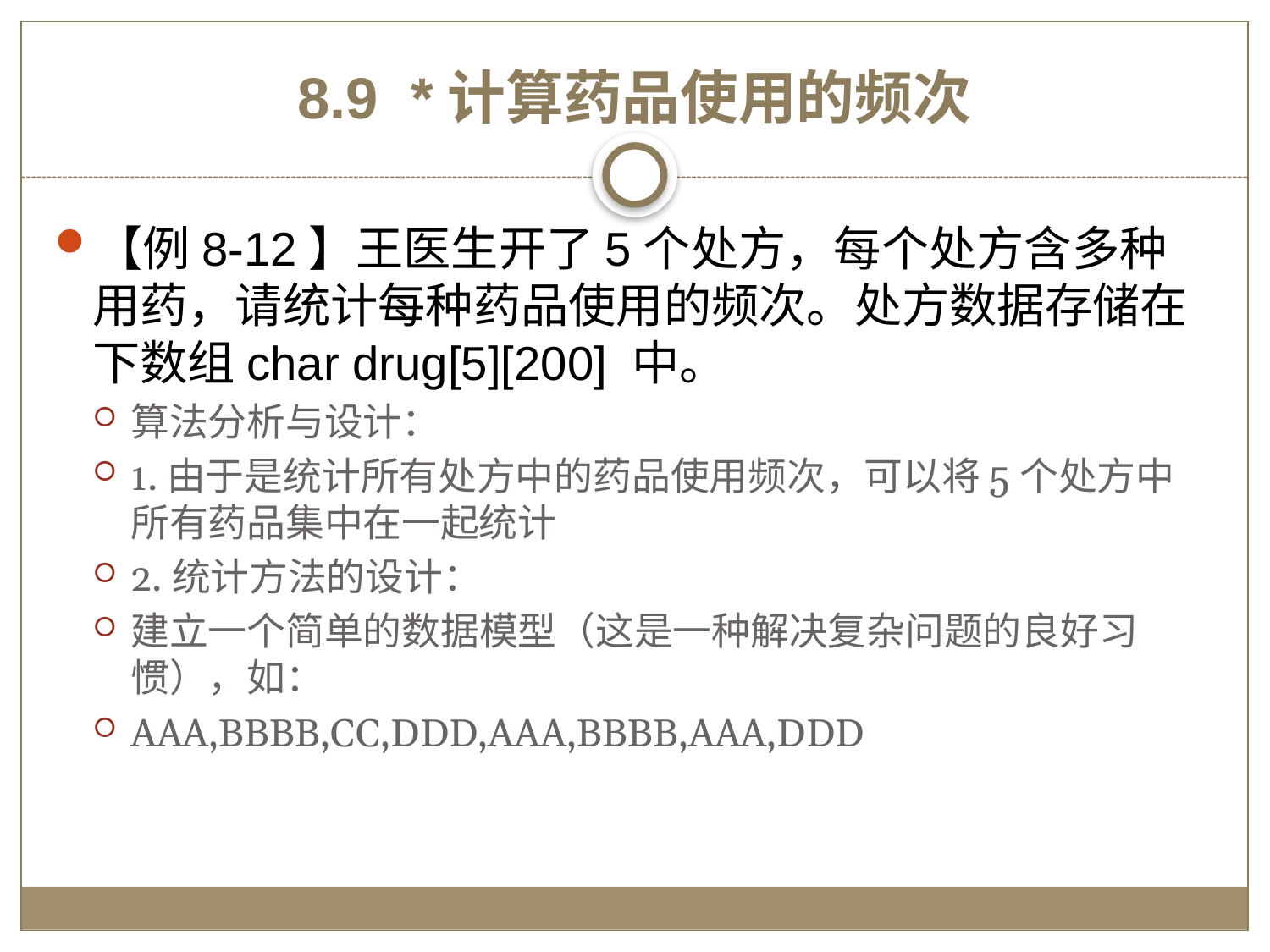

# 8.9  *计算药品使用的频次
【例8-12】王医生开了5个处方，每个处方含多种用药，请统计每种药品使用的频次。处方数据存储在下数组char drug[5][200] 中。
算法分析与设计：
1.由于是统计所有处方中的药品使用频次，可以将5个处方中所有药品集中在一起统计
2.统计方法的设计：
建立一个简单的数据模型（这是一种解决复杂问题的良好习惯），如：
AAA,BBBB,CC,DDD,AAA,BBBB,AAA,DDD